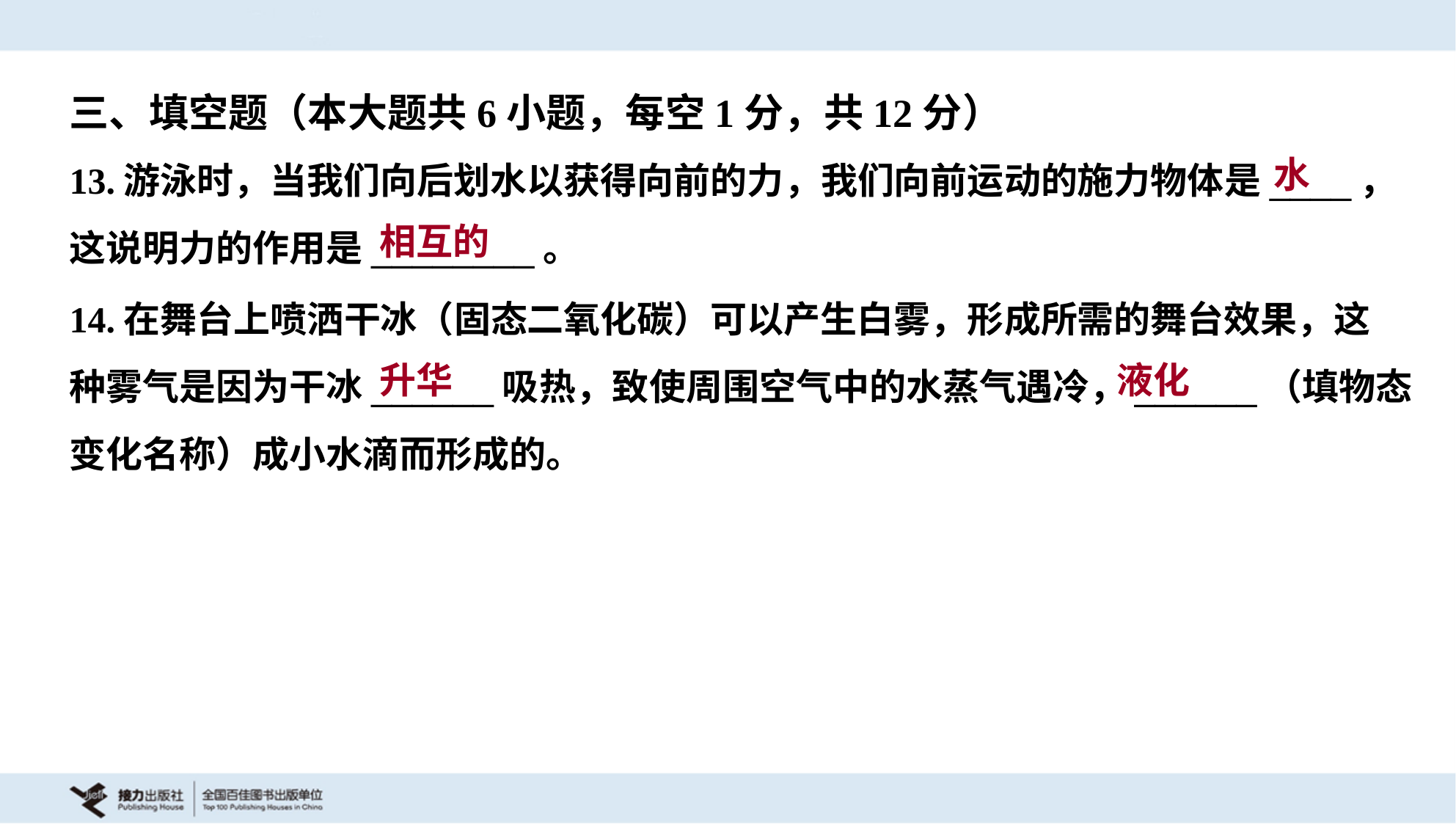

三、填空题（本大题共6小题，每空1分，共12分）
水
13.游泳时，当我们向后划水以获得向前的力，我们向前运动的施力物体是____，
这说明力的作用是________。
相互的
14.在舞台上喷洒干冰（固态二氧化碳）可以产生白雾，形成所需的舞台效果，这
种雾气是因为干冰______吸热，致使周围空气中的水蒸气遇冷，______（填物态
变化名称）成小水滴而形成的。
升华
液化